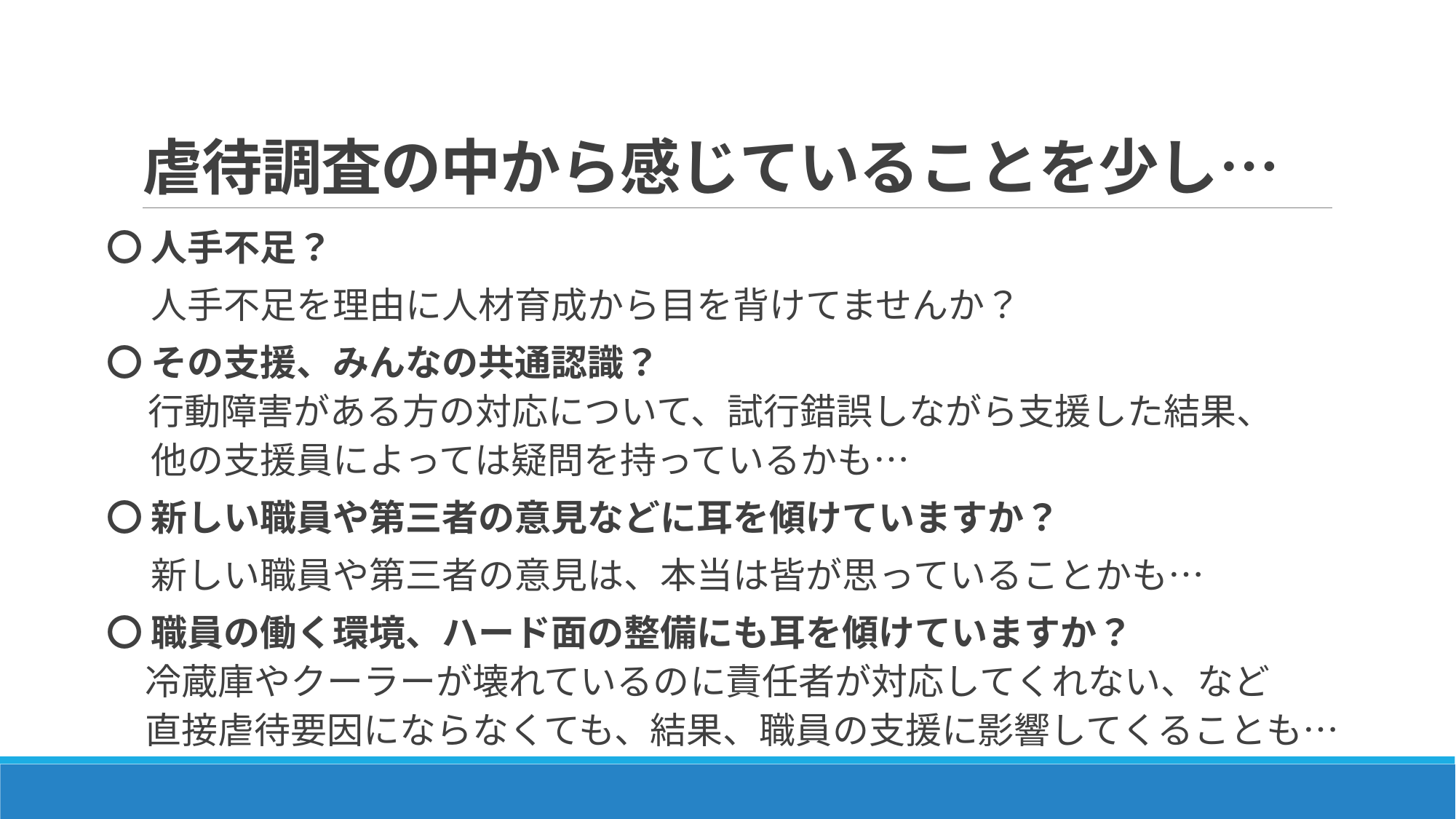

# 虐待調査の中から感じていることを少し…
〇 人手不足？
　 人手不足を理由に人材育成から目を背けてませんか？
〇 その支援、みんなの共通認識？
    行動障害がある方の対応について、試行錯誤しながら支援した結果、
　 他の支援員によっては疑問を持っているかも…
〇 新しい職員や第三者の意見などに耳を傾けていますか？
　 新しい職員や第三者の意見は、本当は皆が思っていることかも…
〇 職員の働く環境、ハード面の整備にも耳を傾けていますか？
     冷蔵庫やクーラーが壊れているのに責任者が対応してくれない、など
     直接虐待要因にならなくても、結果、職員の支援に影響してくることも…